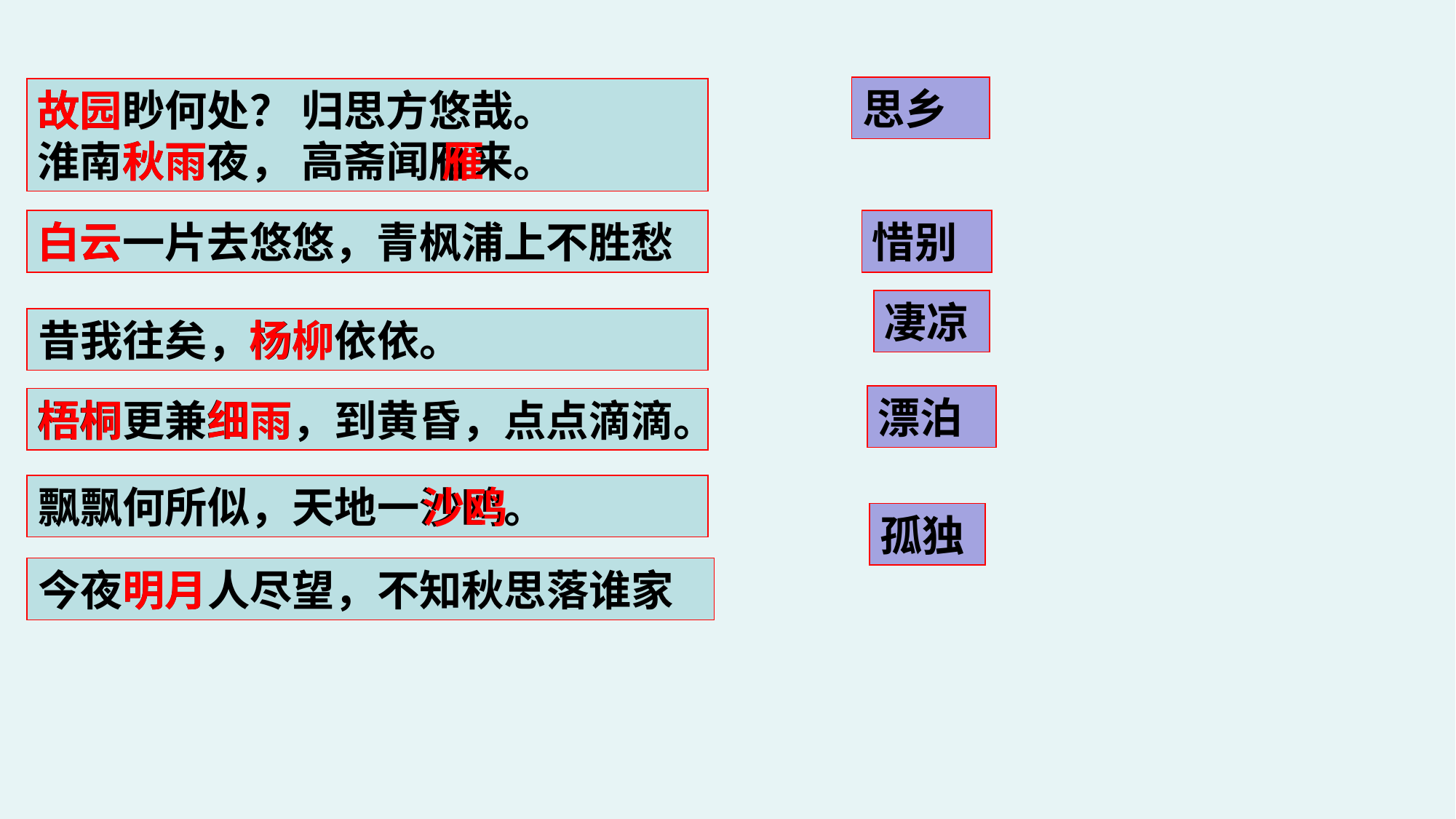

思乡
故园眇何处？ 归思方悠哉。
淮南秋雨夜， 高斋闻雁来。
故园
秋雨
雁
白云
白云一片去悠悠，青枫浦上不胜愁
惜别
凄凉
昔我往矣，杨柳依依。
杨柳
漂泊
梧桐更兼细雨，到黄昏，点点滴滴。
梧桐
细雨
飘飘何所似，天地一沙鸥。
沙鸥
孤独
今夜明月人尽望，不知秋思落谁家
明月